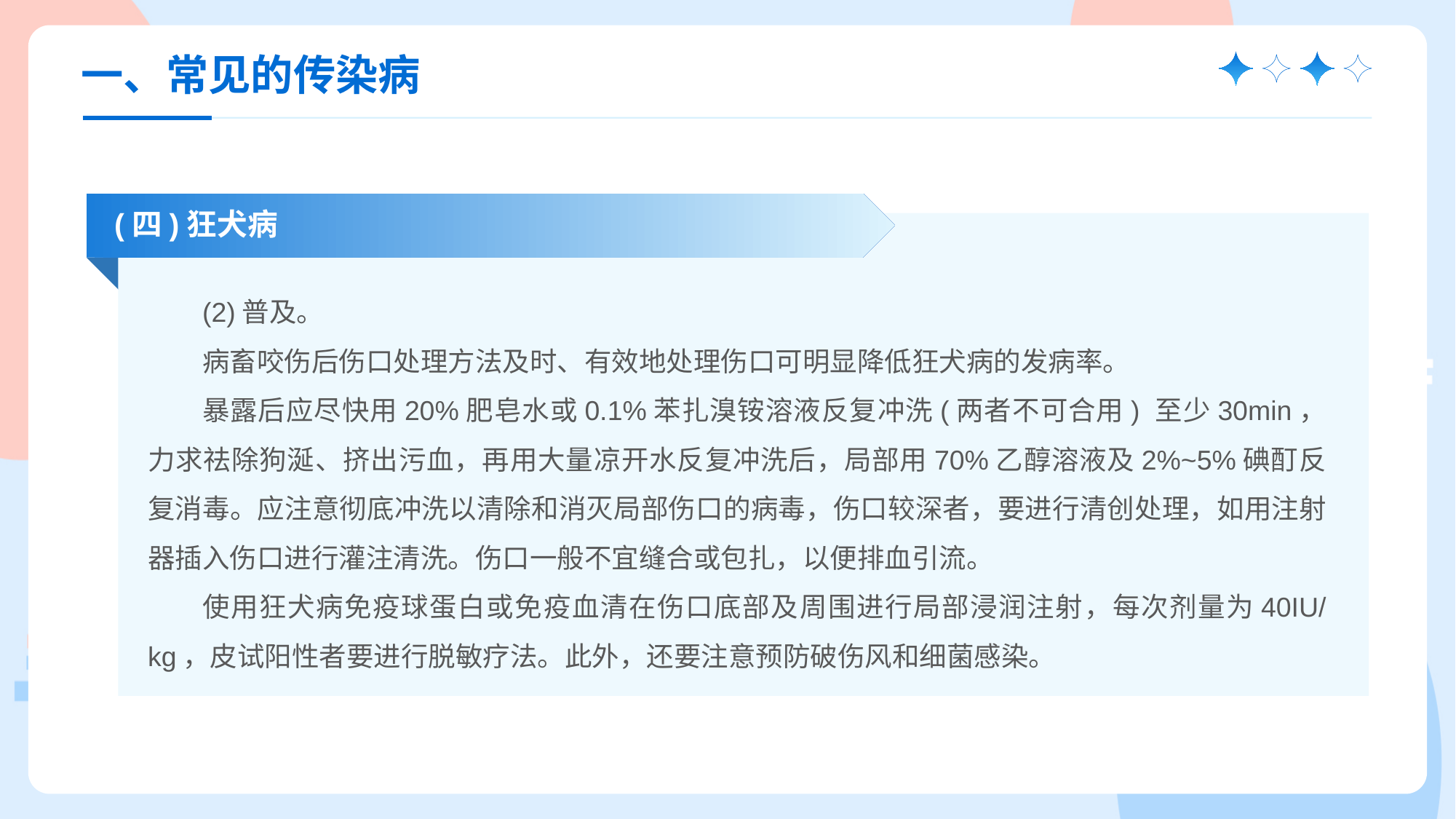

一、常见的传染病
(四)狂犬病

(2)普及。
病畜咬伤后伤口处理方法及时、有效地处理伤口可明显降低狂犬病的发病率。
暴露后应尽快用20%肥皂水或0.1%苯扎溴铵溶液反复冲洗(两者不可合用) 至少30min，力求祛除狗涎、挤出污血，再用大量凉开水反复冲洗后，局部用70%乙醇溶液及2%~5%碘酊反复消毒。应注意彻底冲洗以清除和消灭局部伤口的病毒，伤口较深者，要进行清创处理，如用注射器插入伤口进行灌注清洗。伤口一般不宜缝合或包扎，以便排血引流。
使用狂犬病免疫球蛋白或免疫血清在伤口底部及周围进行局部浸润注射，每次剂量为40IU/kg，皮试阳性者要进行脱敏疗法。此外，还要注意预防破伤风和细菌感染。